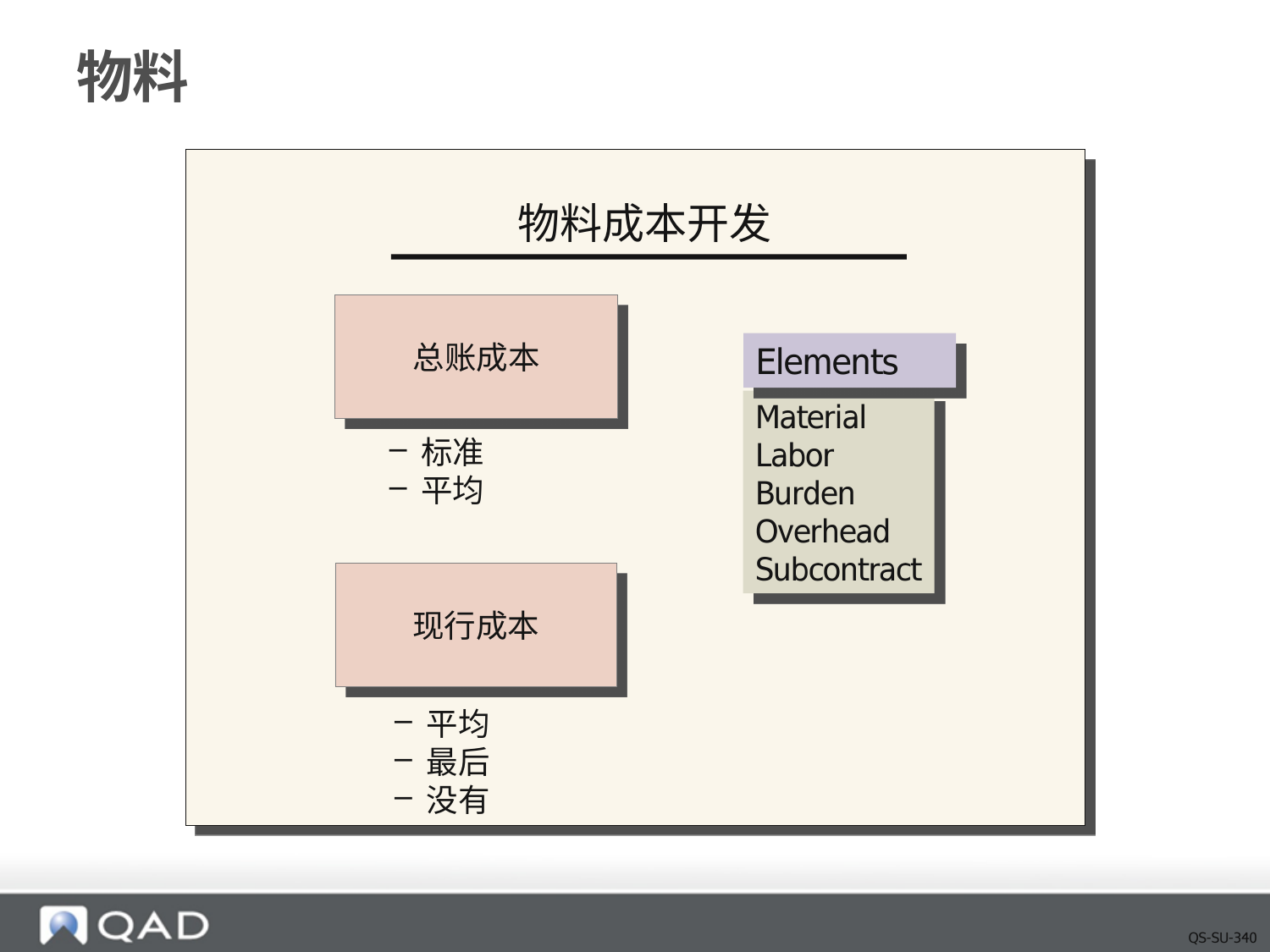

# 物料

物料成本开发

总账成本
Elements
Material
Labor
Burden
Overhead
Subcontract
标准
平均
现行成本
平均
最后
没有
QS-SU-340